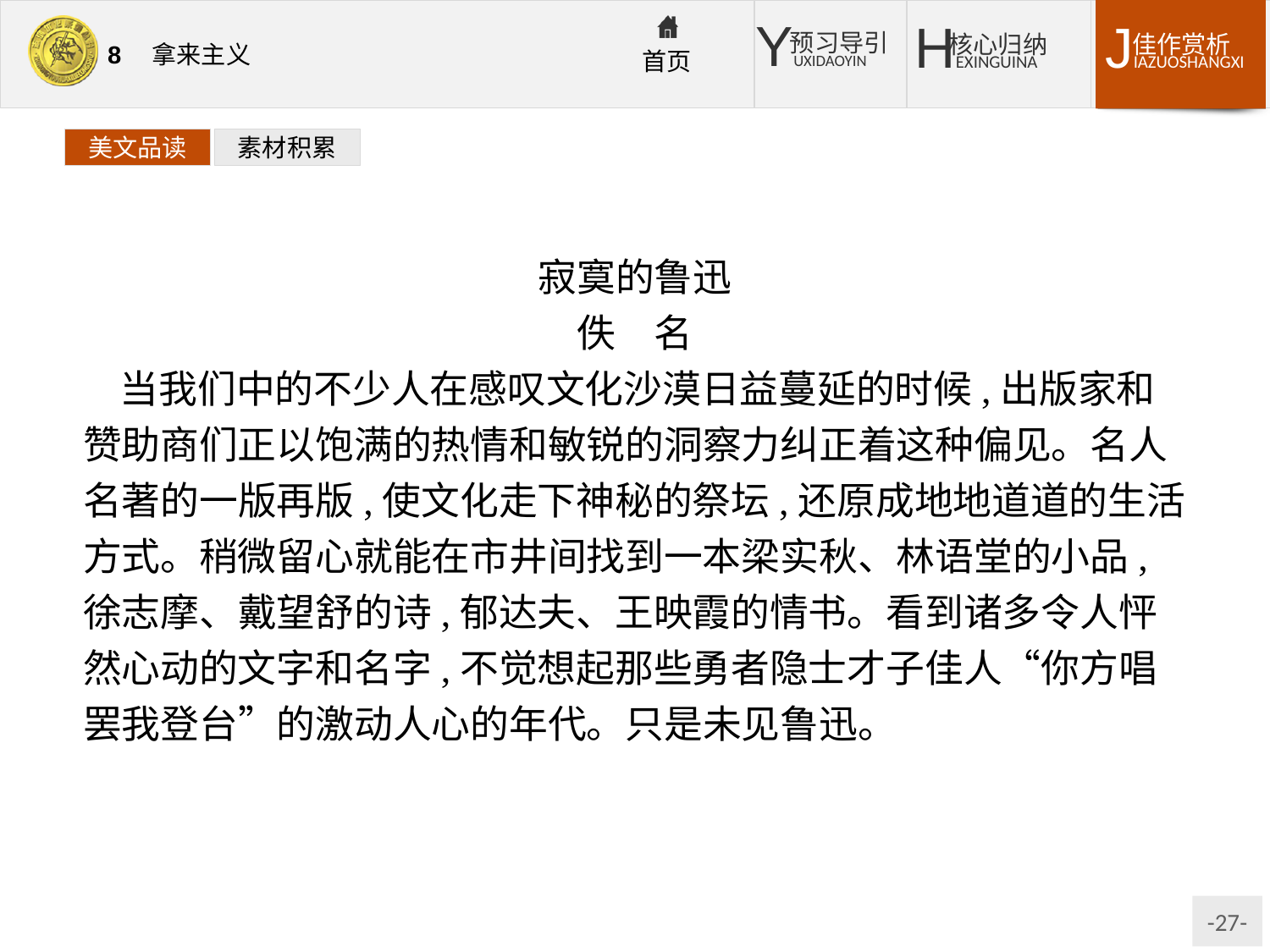

美文品读
素材积累
寂寞的鲁迅
佚　名
当我们中的不少人在感叹文化沙漠日益蔓延的时候,出版家和赞助商们正以饱满的热情和敏锐的洞察力纠正着这种偏见。名人名著的一版再版,使文化走下神秘的祭坛,还原成地地道道的生活方式。稍微留心就能在市井间找到一本梁实秋、林语堂的小品,徐志摩、戴望舒的诗,郁达夫、王映霞的情书。看到诸多令人怦然心动的文字和名字,不觉想起那些勇者隐士才子佳人“你方唱罢我登台”的激动人心的年代。只是未见鲁迅。